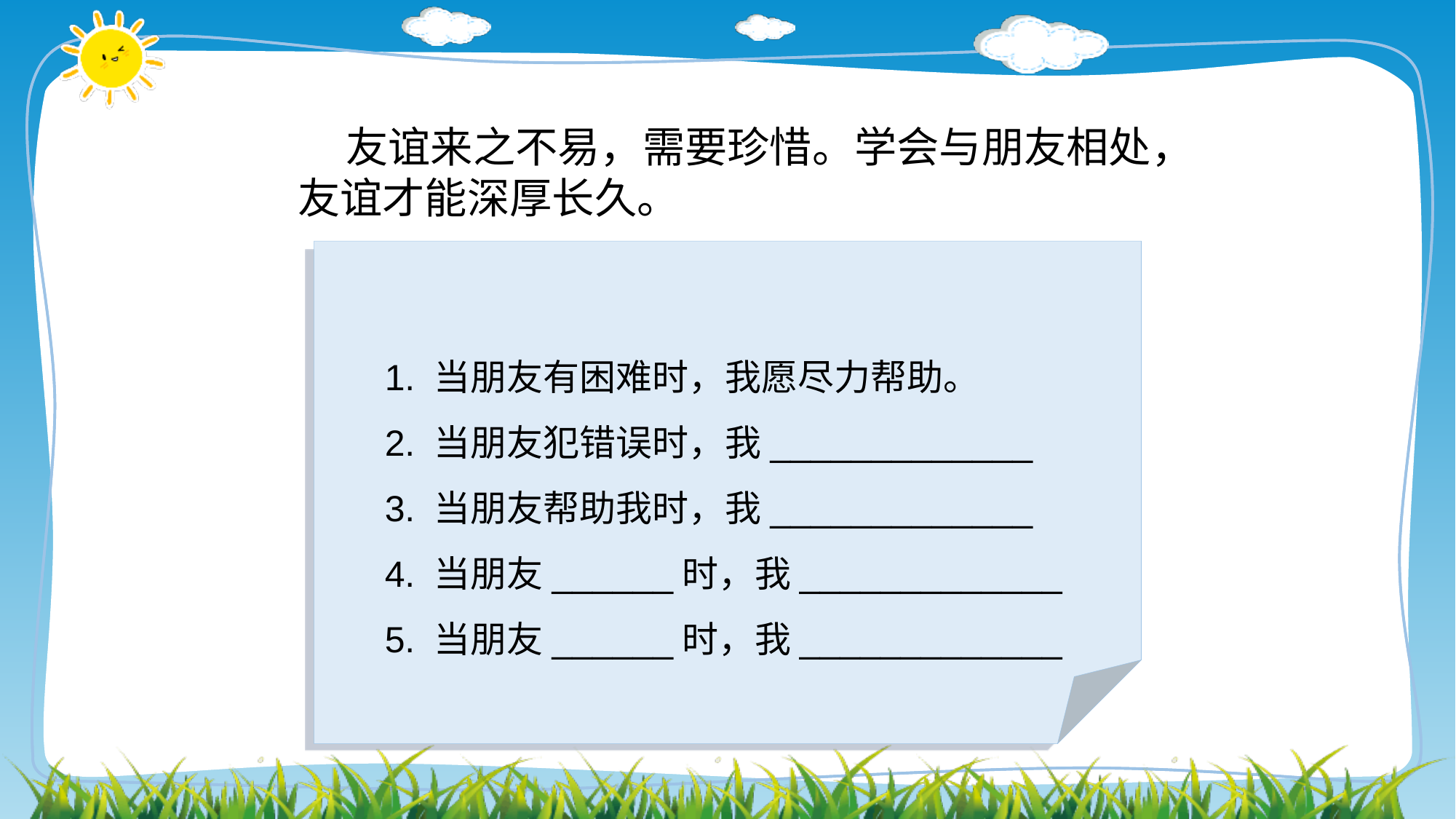

友谊来之不易，需要珍惜。学会与朋友相处，友谊才能深厚长久。

    1. 当朋友有困难时，我愿尽力帮助。
    2. 当朋友犯错误时，我_____________
    3. 当朋友帮助我时，我_____________
    4. 当朋友______时，我_____________
    5. 当朋友______时，我_____________